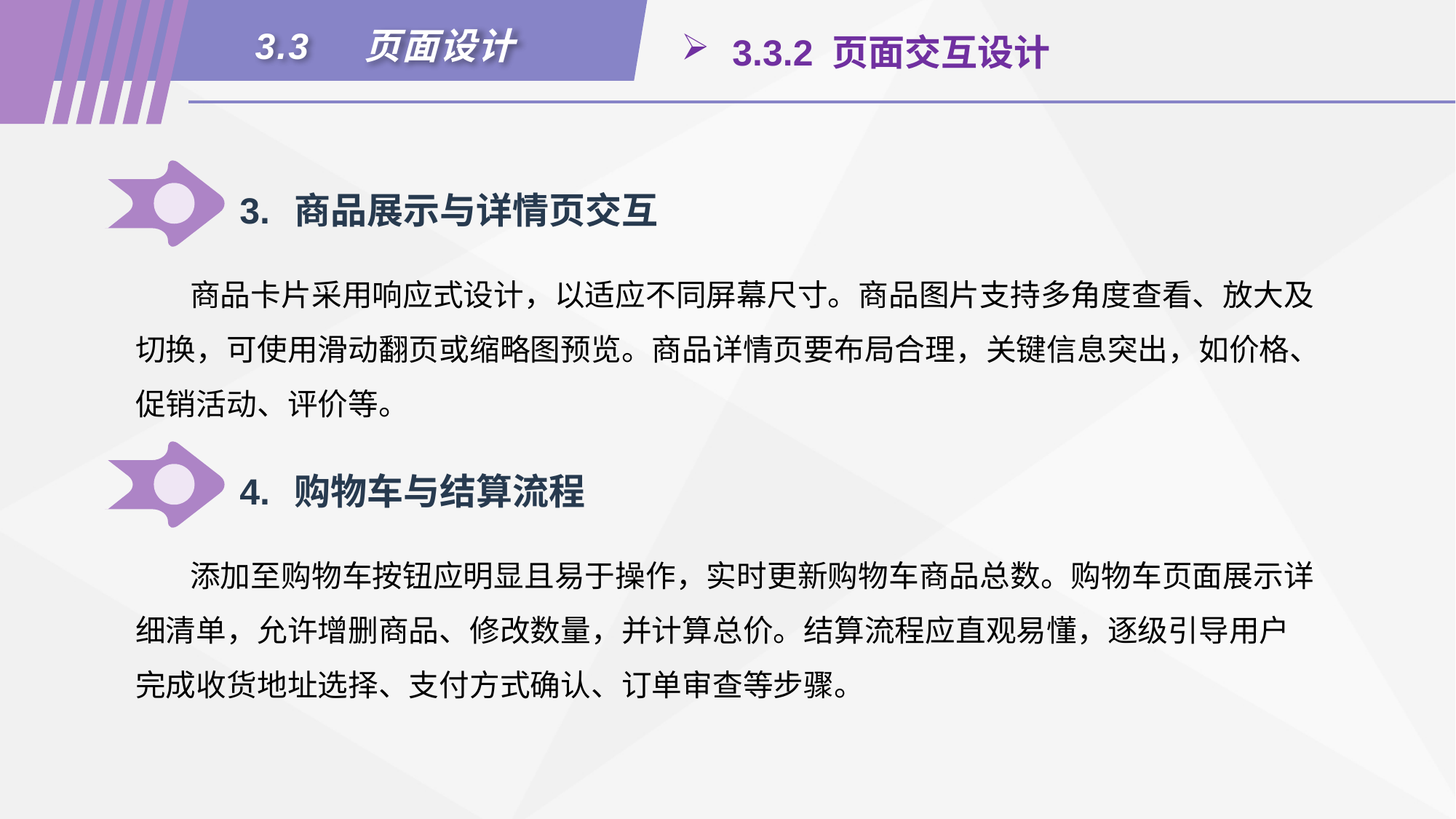

3.3	页面设计
 3.3.2 页面交互设计

3.	商品展示与详情页交互
商品卡片采用响应式设计，以适应不同屏幕尺寸。商品图片支持多角度查看、放大及切换，可使用滑动翻页或缩略图预览。商品详情页要布局合理，关键信息突出，如价格、促销活动、评价等。

4.	购物车与结算流程
添加至购物车按钮应明显且易于操作，实时更新购物车商品总数。购物车页面展示详细清单，允许增删商品、修改数量，并计算总价。结算流程应直观易懂，逐级引导用户完成收货地址选择、支付方式确认、订单审查等步骤。